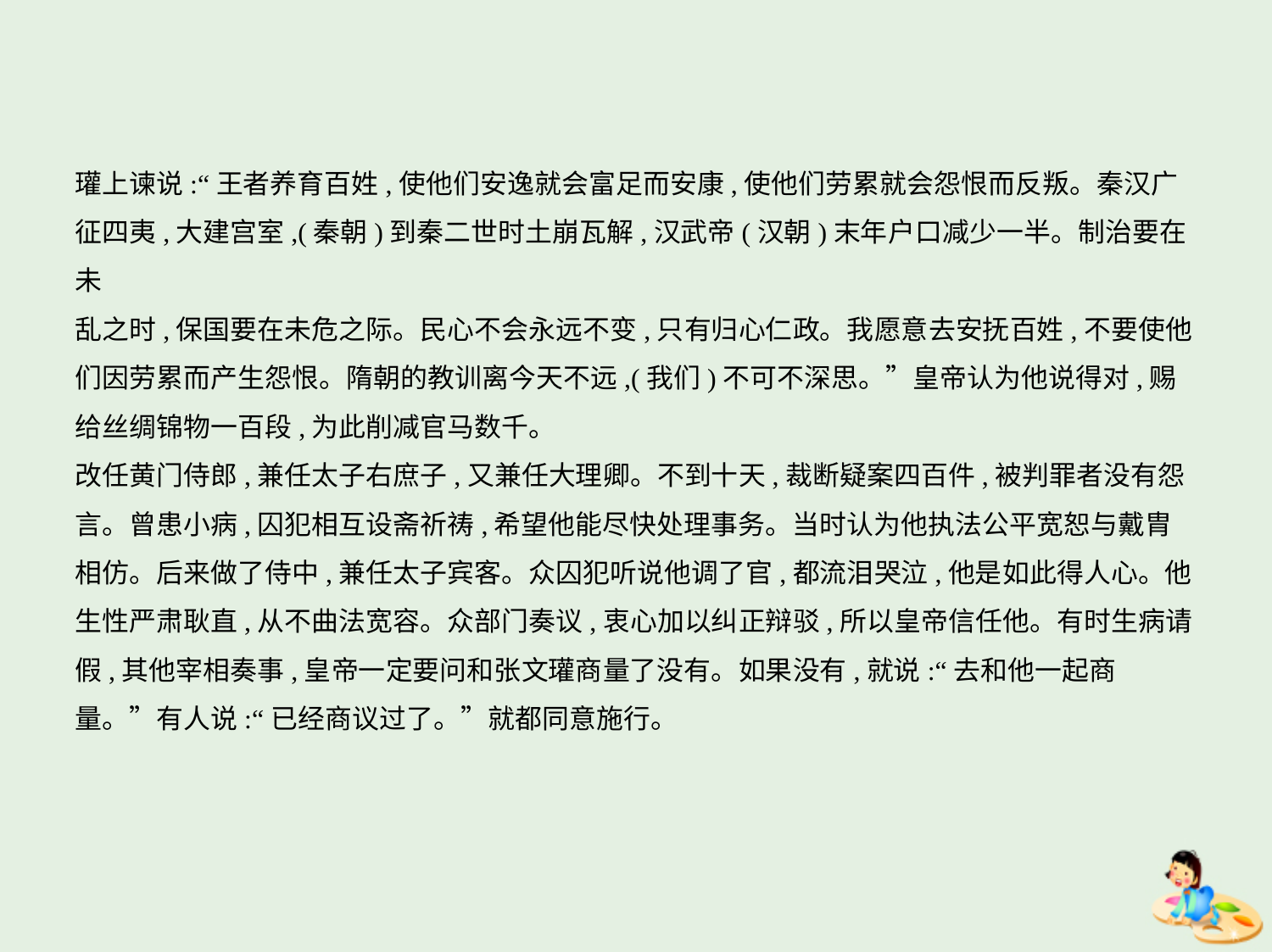

瓘上谏说:“王者养育百姓,使他们安逸就会富足而安康,使他们劳累就会怨恨而反叛。秦汉广
征四夷,大建宫室,(秦朝)到秦二世时土崩瓦解,汉武帝(汉朝)末年户口减少一半。制治要在未
乱之时,保国要在未危之际。民心不会永远不变,只有归心仁政。我愿意去安抚百姓,不要使他
们因劳累而产生怨恨。隋朝的教训离今天不远,(我们)不可不深思。”皇帝认为他说得对,赐
给丝绸锦物一百段,为此削减官马数千。
改任黄门侍郎,兼任太子右庶子,又兼任大理卿。不到十天,裁断疑案四百件,被判罪者没有怨
言。曾患小病,囚犯相互设斋祈祷,希望他能尽快处理事务。当时认为他执法公平宽恕与戴胄
相仿。后来做了侍中,兼任太子宾客。众囚犯听说他调了官,都流泪哭泣,他是如此得人心。他
生性严肃耿直,从不曲法宽容。众部门奏议,衷心加以纠正辩驳,所以皇帝信任他。有时生病请
假,其他宰相奏事,皇帝一定要问和张文瓘商量了没有。如果没有,就说:“去和他一起商
量。”有人说:“已经商议过了。”就都同意施行。